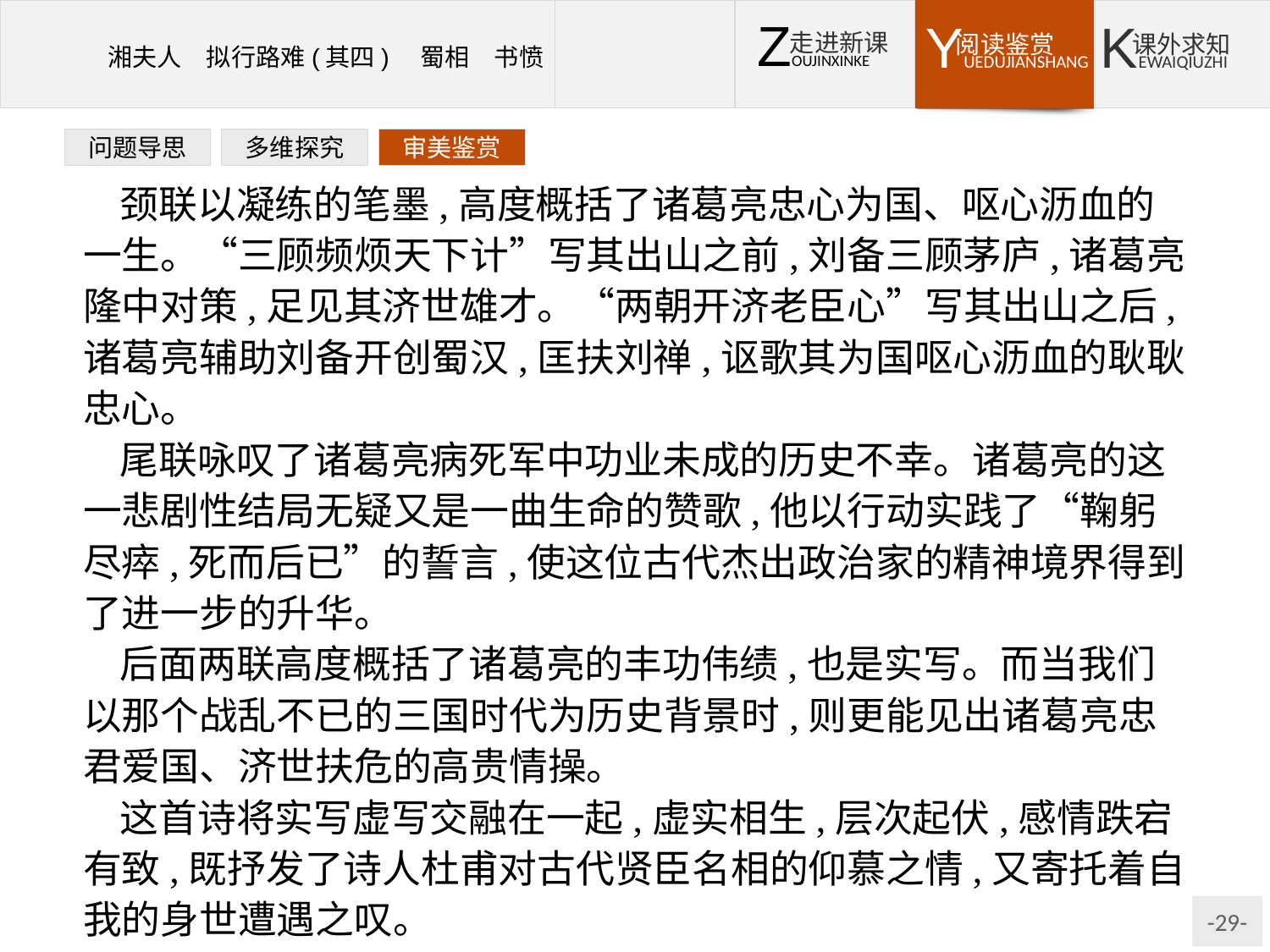

问题导思
多维探究
审美鉴赏
颈联以凝练的笔墨,高度概括了诸葛亮忠心为国、呕心沥血的一生。“三顾频烦天下计”写其出山之前,刘备三顾茅庐,诸葛亮隆中对策,足见其济世雄才。“两朝开济老臣心”写其出山之后,诸葛亮辅助刘备开创蜀汉,匡扶刘禅,讴歌其为国呕心沥血的耿耿忠心。
尾联咏叹了诸葛亮病死军中功业未成的历史不幸。诸葛亮的这一悲剧性结局无疑又是一曲生命的赞歌,他以行动实践了“鞠躬尽瘁,死而后已”的誓言,使这位古代杰出政治家的精神境界得到了进一步的升华。
后面两联高度概括了诸葛亮的丰功伟绩,也是实写。而当我们以那个战乱不已的三国时代为历史背景时,则更能见出诸葛亮忠君爱国、济世扶危的高贵情操。
这首诗将实写虚写交融在一起,虚实相生,层次起伏,感情跌宕有致,既抒发了诗人杜甫对古代贤臣名相的仰慕之情,又寄托着自我的身世遭遇之叹。